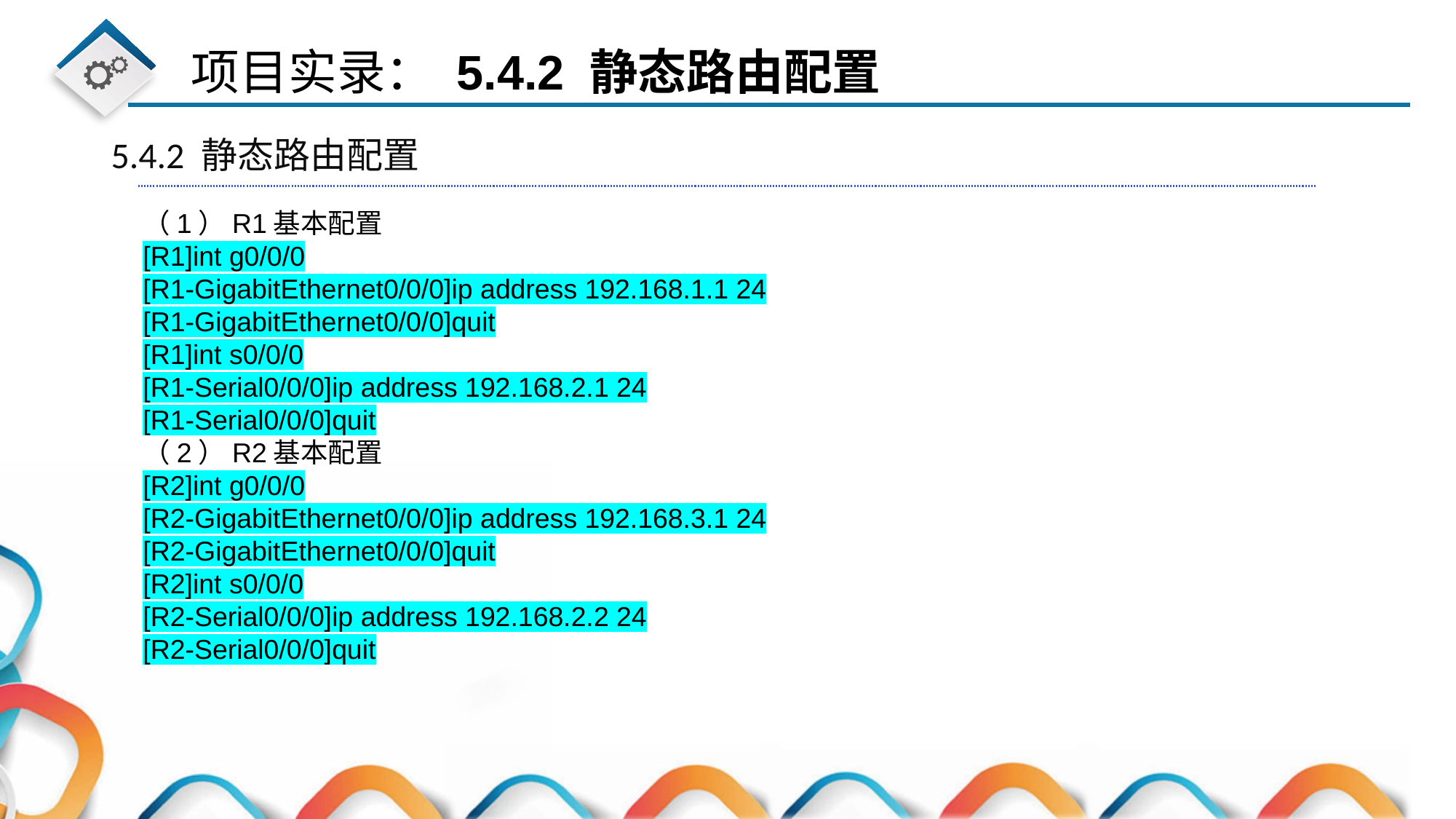

5.4.2 静态路由配置

（1）R1基本配置
[R1]int g0/0/0
[R1-GigabitEthernet0/0/0]ip address 192.168.1.1 24
[R1-GigabitEthernet0/0/0]quit
[R1]int s0/0/0
[R1-Serial0/0/0]ip address 192.168.2.1 24
[R1-Serial0/0/0]quit
（2）R2基本配置
[R2]int g0/0/0
[R2-GigabitEthernet0/0/0]ip address 192.168.3.1 24
[R2-GigabitEthernet0/0/0]quit
[R2]int s0/0/0
[R2-Serial0/0/0]ip address 192.168.2.2 24
[R2-Serial0/0/0]quit